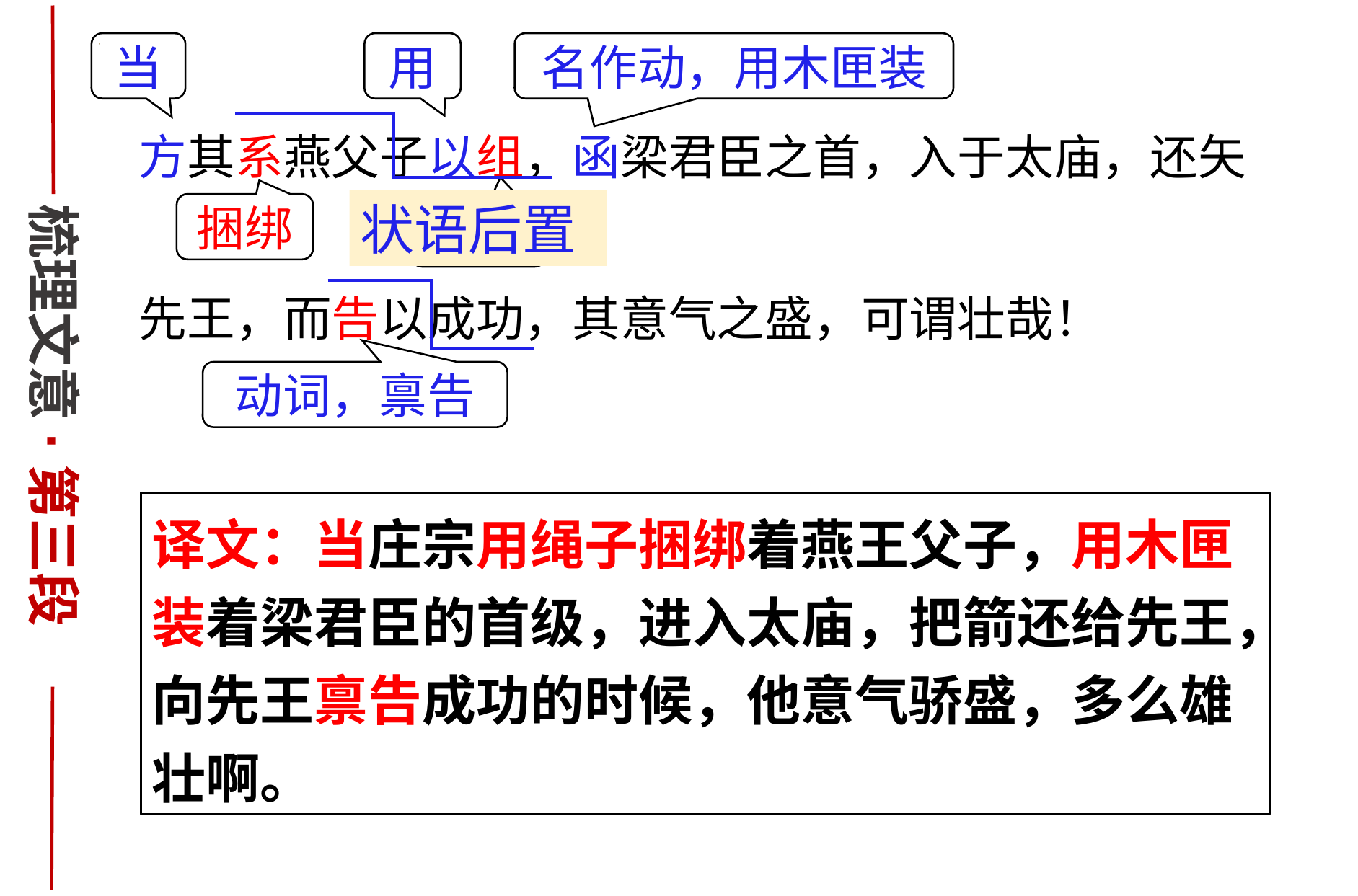

当
用
名作动，用木匣装
方其系燕父子以组，函梁君臣之首，入于太庙，还矢

先王，而告以成功，其意气之盛，可谓壮哉！
状语后置
梳理文意·第三段
捆绑
绳子
动词，禀告
译文：当庄宗用绳子捆绑着燕王父子，用木匣装着梁君臣的首级，进入太庙，把箭还给先王，向先王禀告成功的时候，他意气骄盛，多么雄壮啊。